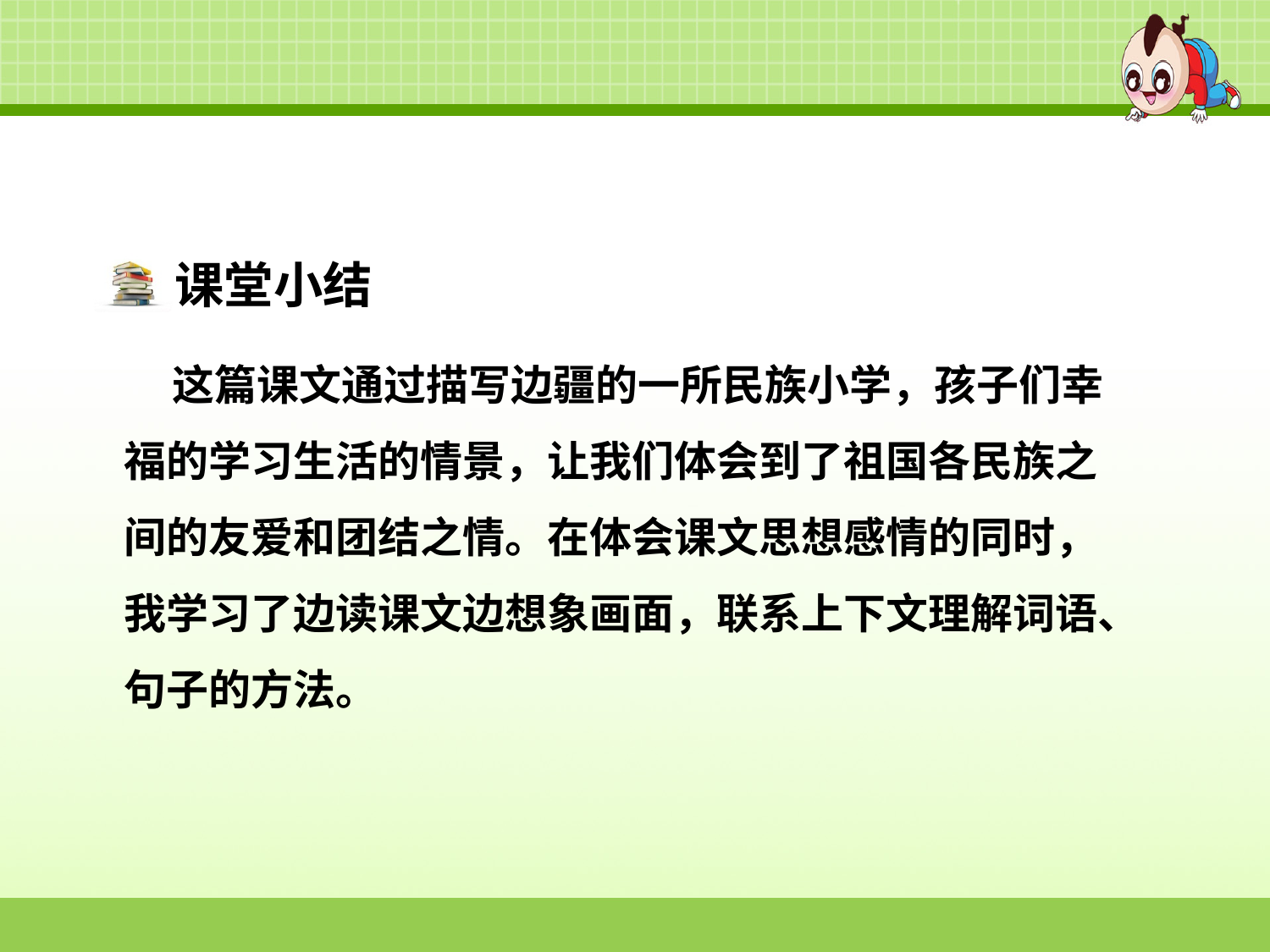

课堂小结

    这篇课文通过描写边疆的一所民族小学，孩子们幸福的学习生活的情景，让我们体会到了祖国各民族之间的友爱和团结之情。在体会课文思想感情的同时，我学习了边读课文边想象画面，联系上下文理解词语、句子的方法。